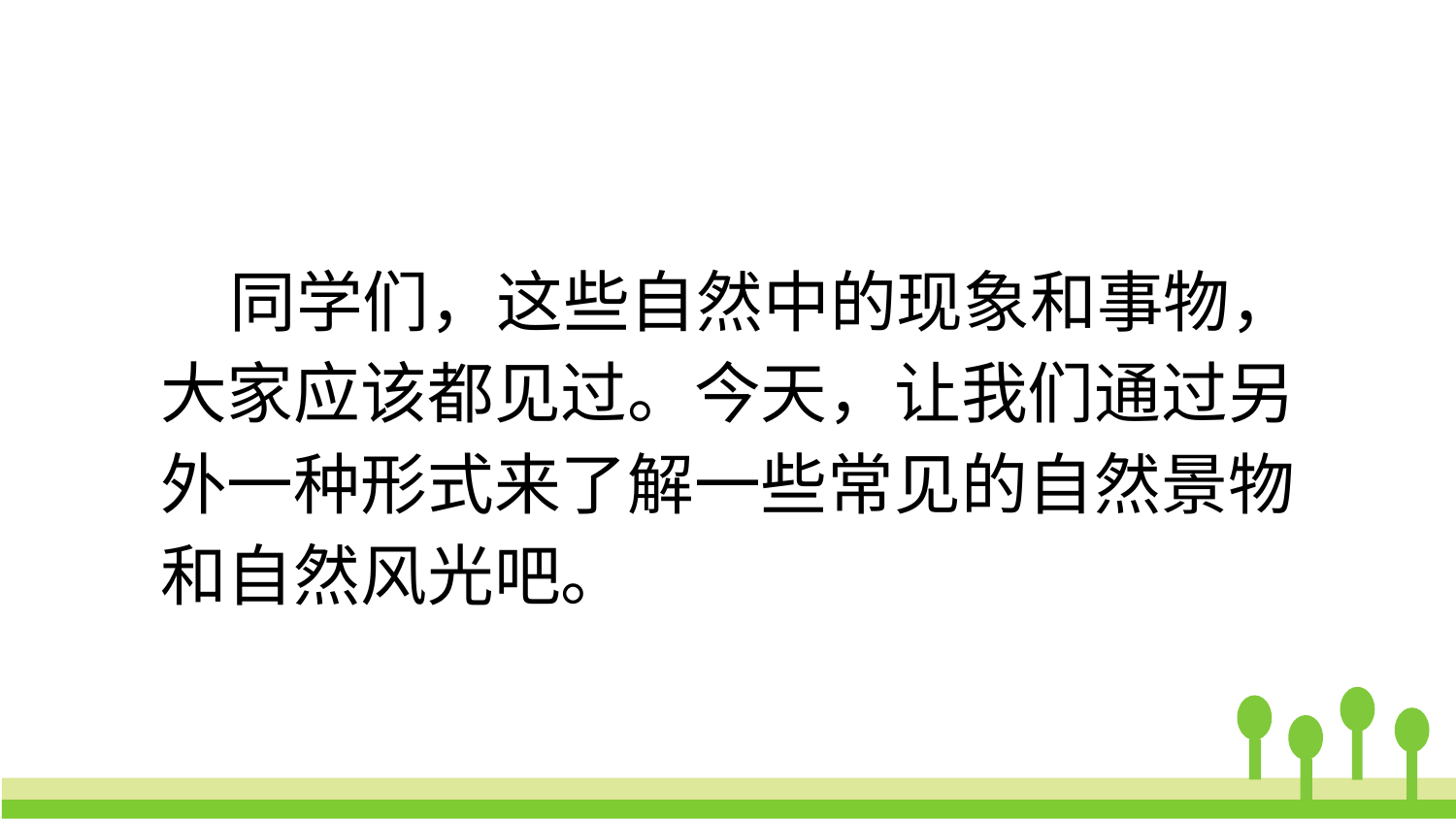

同学们，这些自然中的现象和事物，大家应该都见过。今天，让我们通过另外一种形式来了解一些常见的自然景物和自然风光吧。